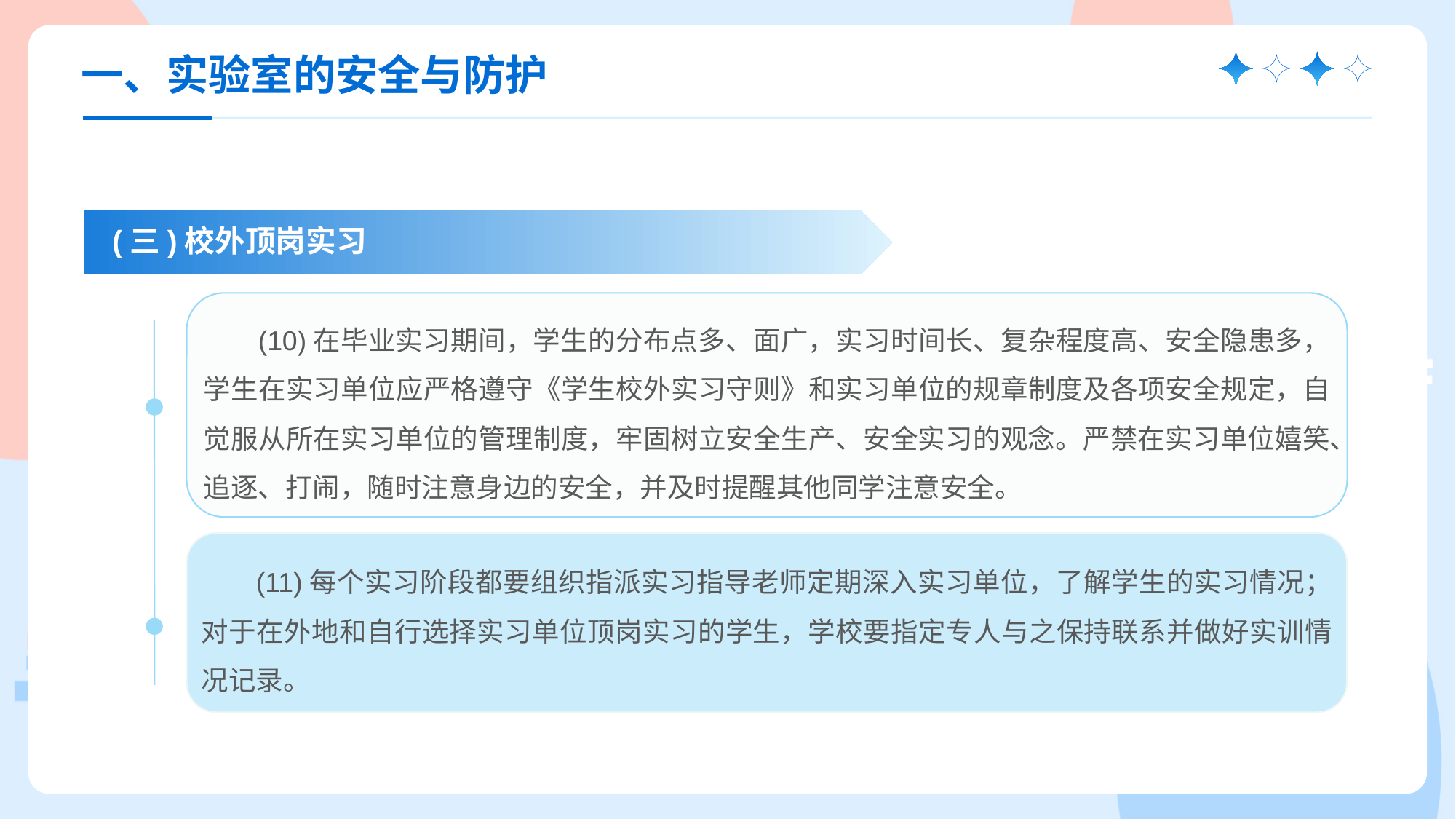

一、实验室的安全与防护
(三)校外顶岗实习
(10)在毕业实习期间，学生的分布点多、面广，实习时间长、复杂程度高、安全隐患多，学生在实习单位应严格遵守《学生校外实习守则》和实习单位的规章制度及各项安全规定，自觉服从所在实习单位的管理制度，牢固树立安全生产、安全实习的观念。严禁在实习单位嬉笑、追逐、打闹，随时注意身边的安全，并及时提醒其他同学注意安全。

(11)每个实习阶段都要组织指派实习指导老师定期深入实习单位，了解学生的实习情况；对于在外地和自行选择实习单位顶岗实习的学生，学校要指定专人与之保持联系并做好实训情况记录。